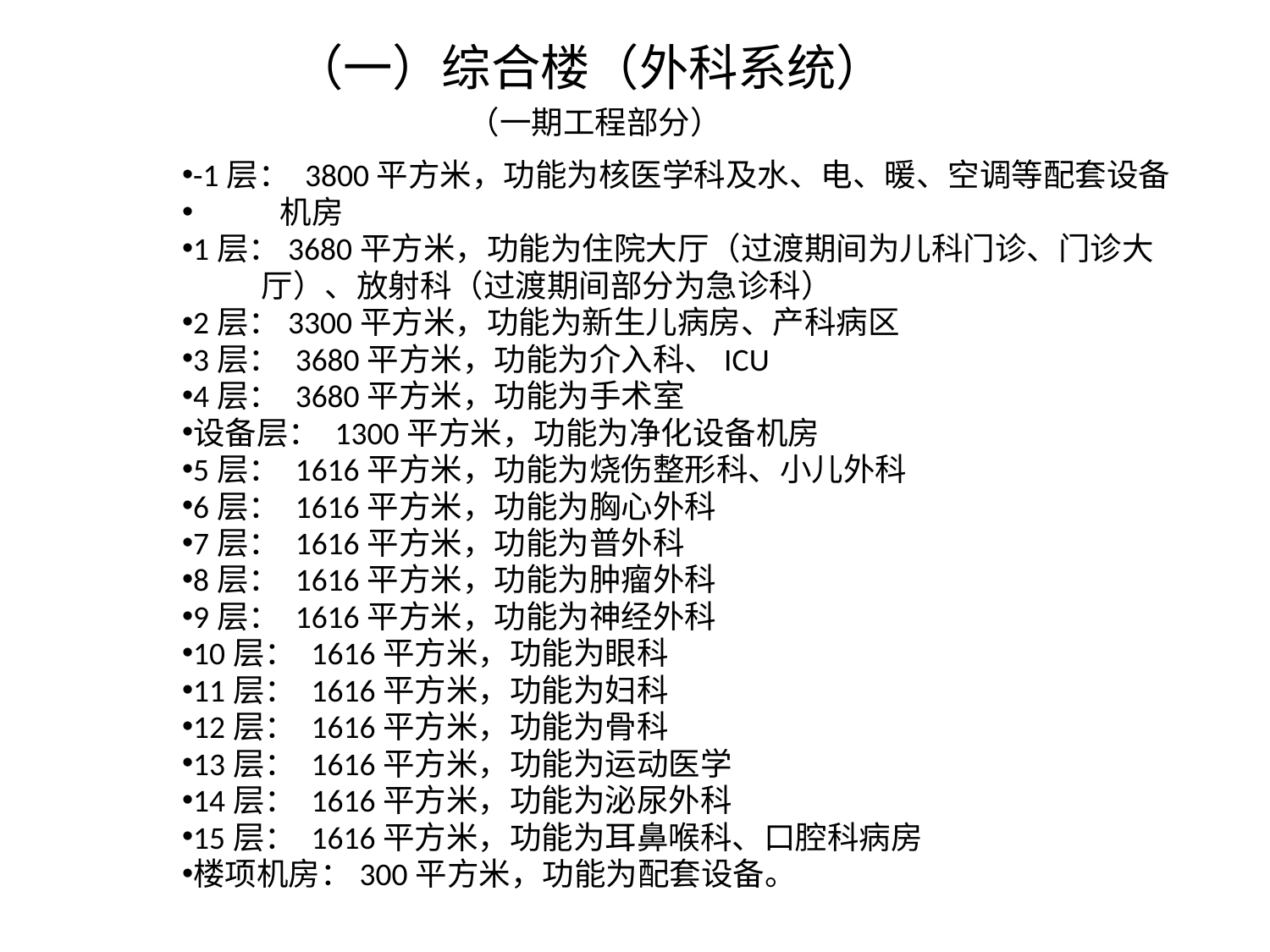

# （一）综合楼（外科系统）
（一期工程部分）
-1层： 3800平方米，功能为核医学科及水、电、暖、空调等配套设备
           机房
1层：3680平方米，功能为住院大厅（过渡期间为儿科门诊、门诊大
          厅）、放射科（过渡期间部分为急诊科）
2层：3300平方米，功能为新生儿病房、产科病区
3层： 3680平方米，功能为介入科、ICU
4层： 3680平方米，功能为手术室
设备层： 1300平方米，功能为净化设备机房
5层： 1616平方米，功能为烧伤整形科、小儿外科
6层： 1616平方米，功能为胸心外科
7层： 1616平方米，功能为普外科
8层： 1616平方米，功能为肿瘤外科
9层： 1616平方米，功能为神经外科
10层： 1616平方米，功能为眼科
11层： 1616平方米，功能为妇科
12层： 1616平方米，功能为骨科
13层： 1616平方米，功能为运动医学
14层： 1616平方米，功能为泌尿外科
15层： 1616平方米，功能为耳鼻喉科、口腔科病房
楼项机房：300平方米，功能为配套设备。